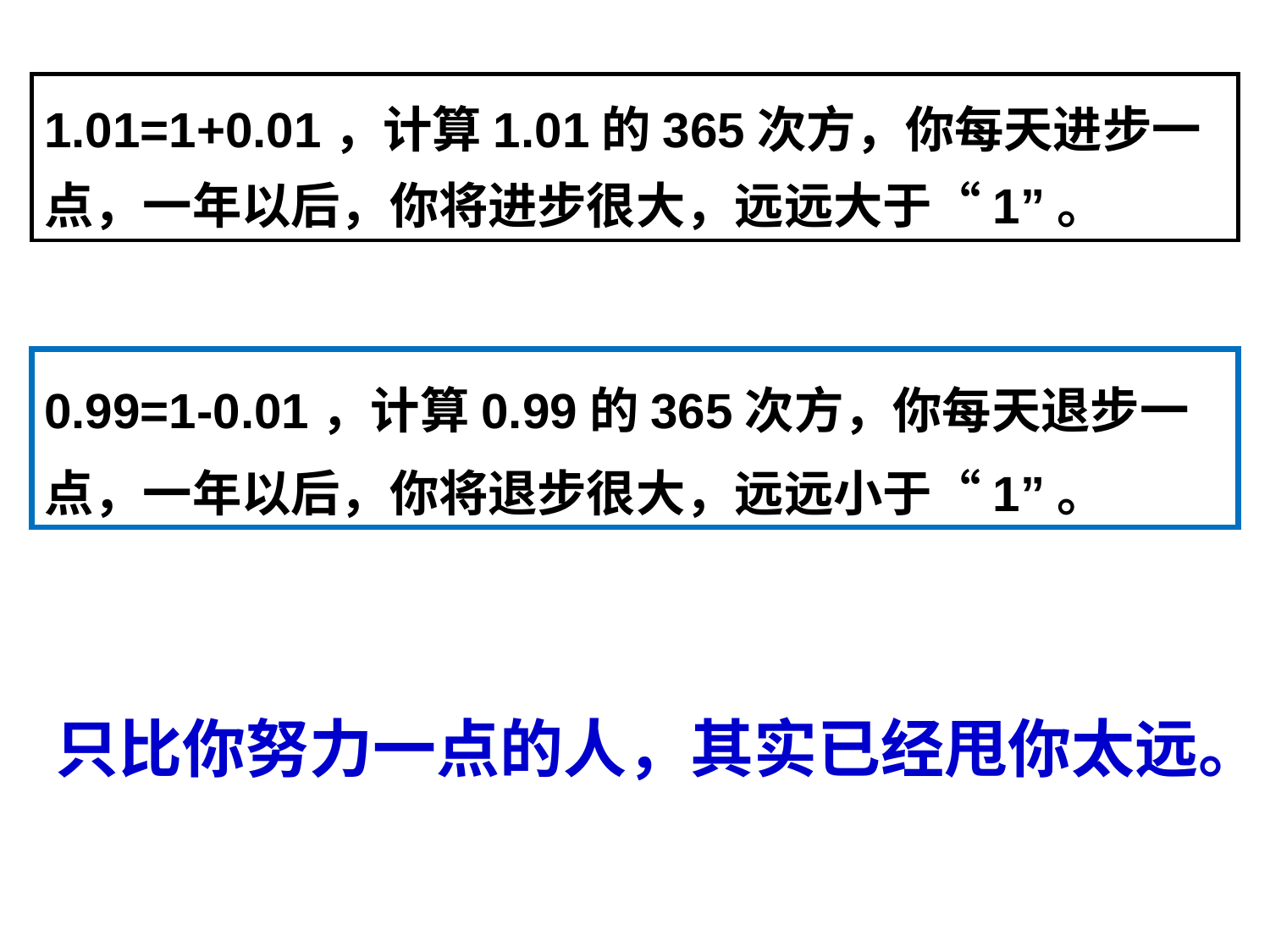

1.01=1+0.01，计算1.01的365次方，你每天进步一点，一年以后，你将进步很大，远远大于“1”。
0.99=1-0.01，计算0.99的365次方，你每天退步一点，一年以后，你将退步很大，远远小于“1”。
只比你努力一点的人，其实已经甩你太远。